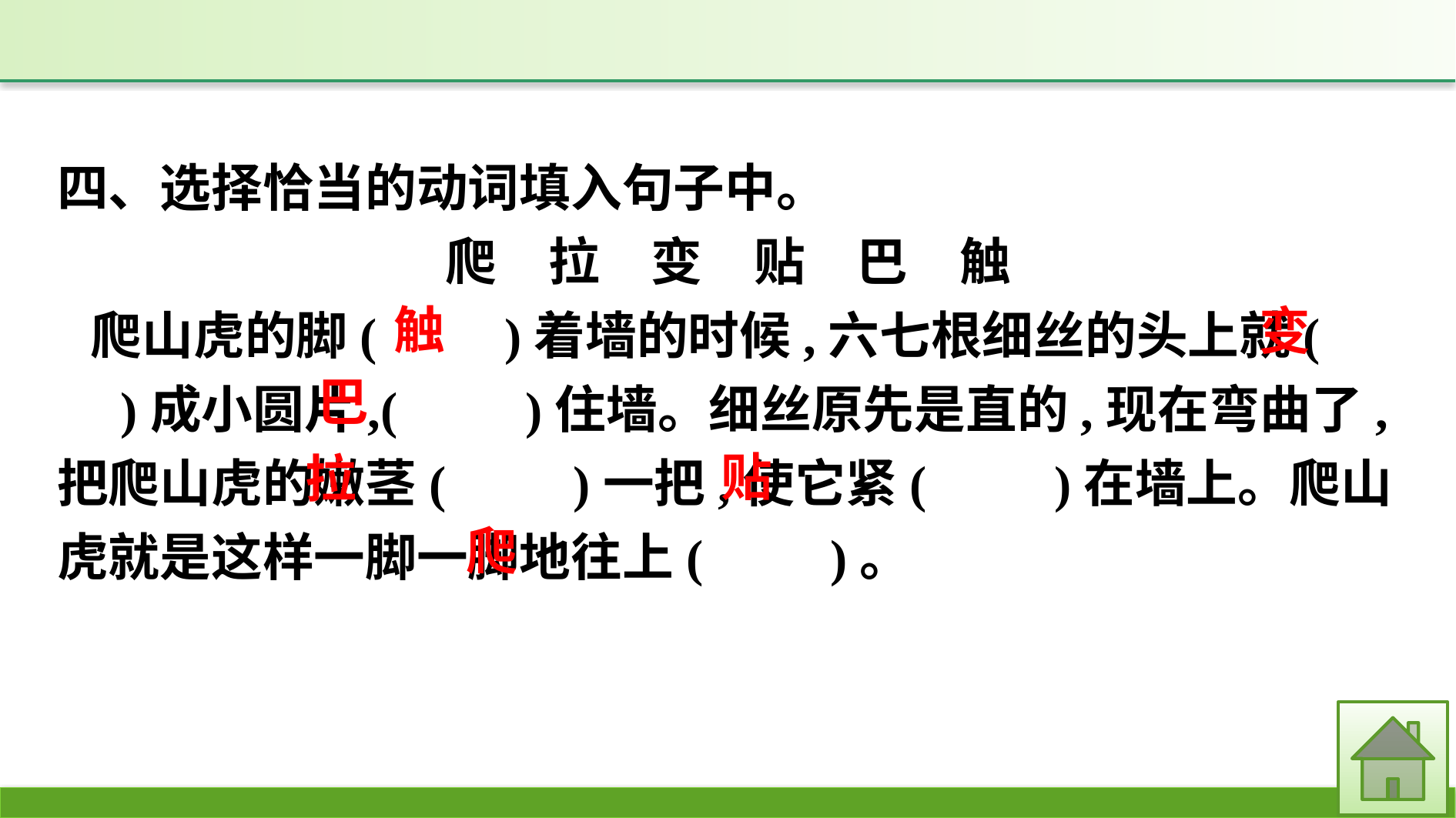

四、选择恰当的动词填入句子中。
爬　拉　变　贴　巴　触
爬山虎的脚(　　)着墙的时候,六七根细丝的头上就(　　)成小圆片,(　　)住墙。细丝原先是直的,现在弯曲了,把爬山虎的嫩茎(　　)一把,使它紧(　　)在墙上。爬山虎就是这样一脚一脚地往上(　　)。
触
变
巴
贴
拉
爬